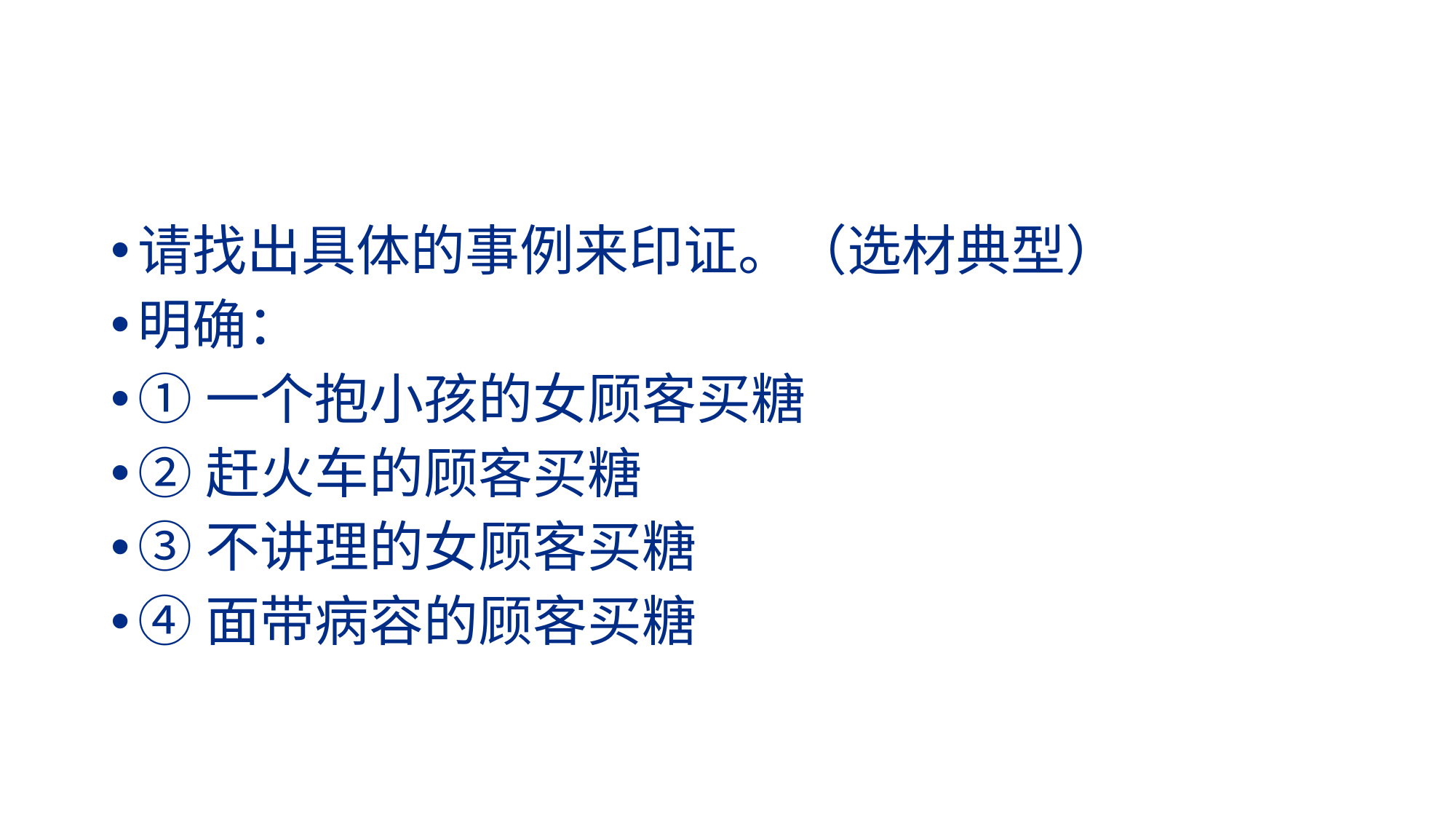

#
请找出具体的事例来印证。（选材典型）
明确：
①一个抱小孩的女顾客买糖
②赶火车的顾客买糖
③不讲理的女顾客买糖
④面带病容的顾客买糖